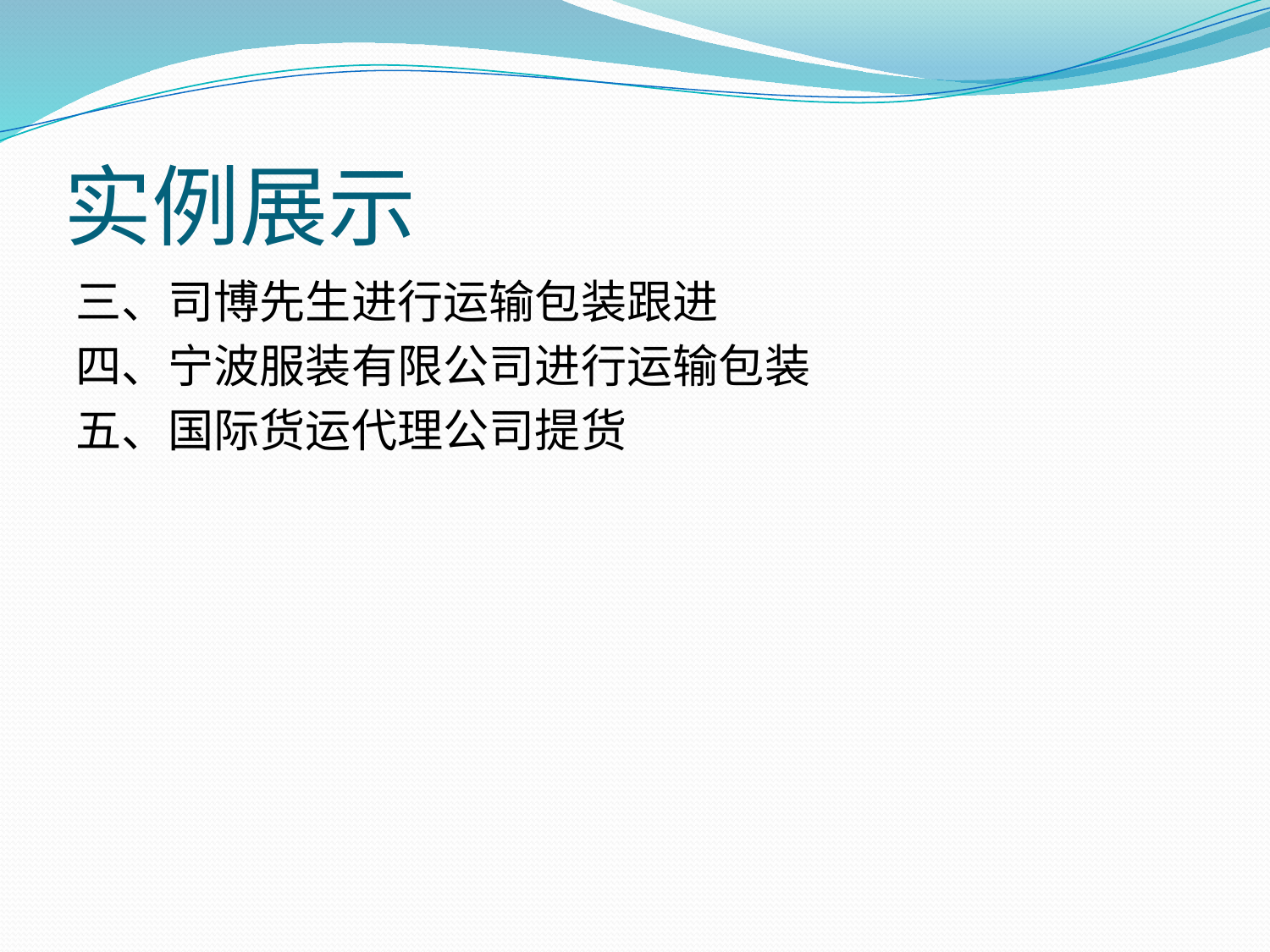

# 实例展示
三、司博先生进行运输包装跟进
四、宁波服装有限公司进行运输包装
五、国际货运代理公司提货